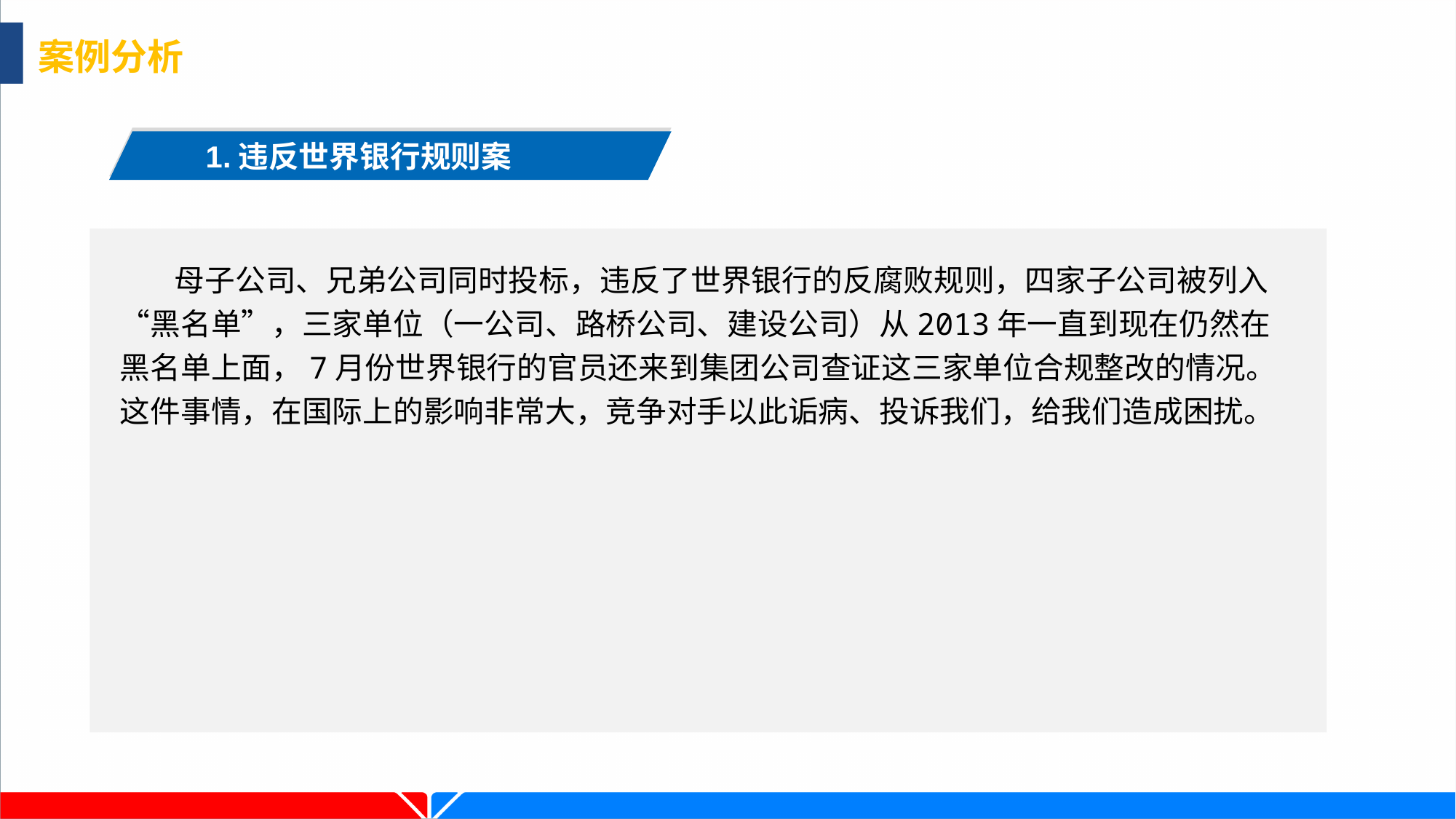

案例分析

1.违反世界银行规则案

母子公司、兄弟公司同时投标，违反了世界银行的反腐败规则，四家子公司被列入“黑名单”，三家单位（一公司、路桥公司、建设公司）从2013年一直到现在仍然在黑名单上面，7月份世界银行的官员还来到集团公司查证这三家单位合规整改的情况。这件事情，在国际上的影响非常大，竞争对手以此诟病、投诉我们，给我们造成困扰。